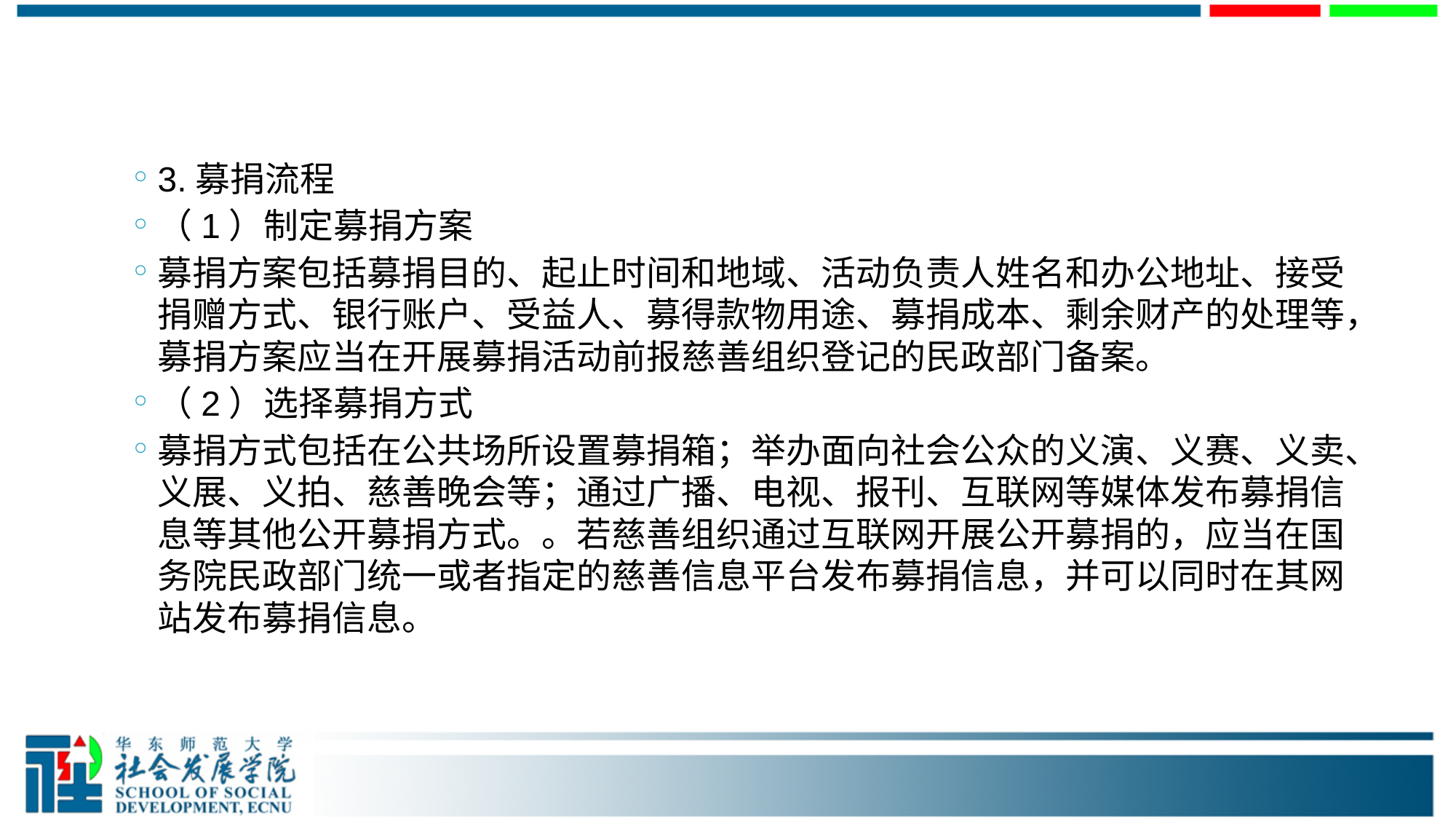

#
3.募捐流程
（1）制定募捐方案
募捐方案包括募捐目的、起止时间和地域、活动负责人姓名和办公地址、接受捐赠方式、银行账户、受益人、募得款物用途、募捐成本、剩余财产的处理等，募捐方案应当在开展募捐活动前报慈善组织登记的民政部门备案。
（2）选择募捐方式
募捐方式包括在公共场所设置募捐箱；举办面向社会公众的义演、义赛、义卖、义展、义拍、慈善晚会等；通过广播、电视、报刊、互联网等媒体发布募捐信息等其他公开募捐方式。。若慈善组织通过互联网开展公开募捐的，应当在国务院民政部门统一或者指定的慈善信息平台发布募捐信息，并可以同时在其网站发布募捐信息。